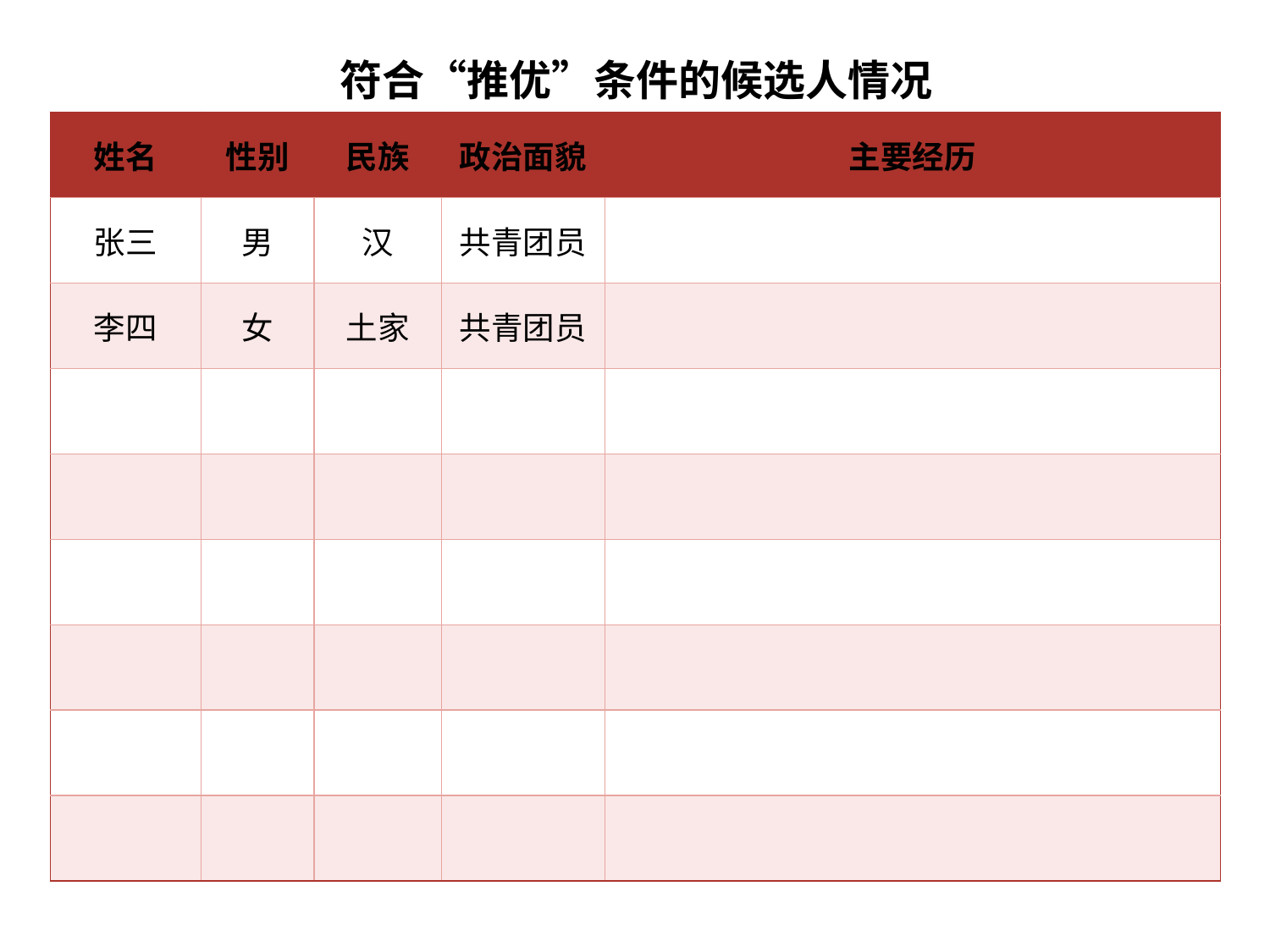

符合“推优”条件的候选人情况
| 姓名 | 性别 | 民族 | 政治面貌 | 主要经历 |
| --- | --- | --- | --- | --- |
| 张三 | 男 | 汉 | 共青团员 |  |
| 李四 | 女 | 土家 | 共青团员 |  |
|  |  |  |  |  |
|  |  |  |  |  |
|  |  |  |  |  |
|  |  |  |  |  |
|  |  |  |  |  |
|  |  |  |  |  |